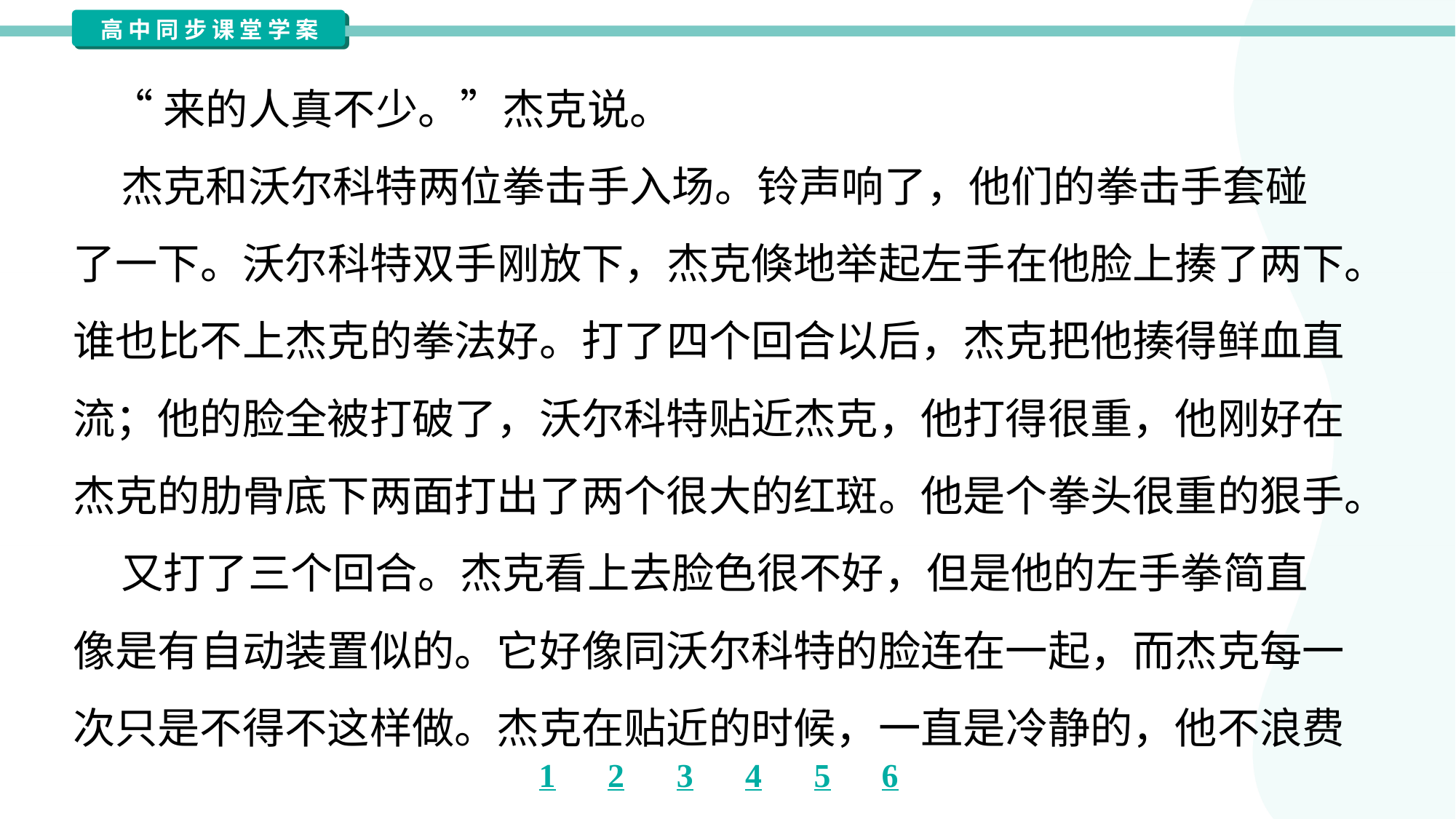

“来的人真不少。”杰克说。
    杰克和沃尔科特两位拳击手入场。铃声响了，他们的拳击手套碰
了一下。沃尔科特双手刚放下，杰克倏地举起左手在他脸上揍了两下。
谁也比不上杰克的拳法好。打了四个回合以后，杰克把他揍得鲜血直
流；他的脸全被打破了，沃尔科特贴近杰克，他打得很重，他刚好在
杰克的肋骨底下两面打出了两个很大的红斑。他是个拳头很重的狠手。
    又打了三个回合。杰克看上去脸色很不好，但是他的左手拳简直
像是有自动装置似的。它好像同沃尔科特的脸连在一起，而杰克每一
次只是不得不这样做。杰克在贴近的时候，一直是冷静的，他不浪费